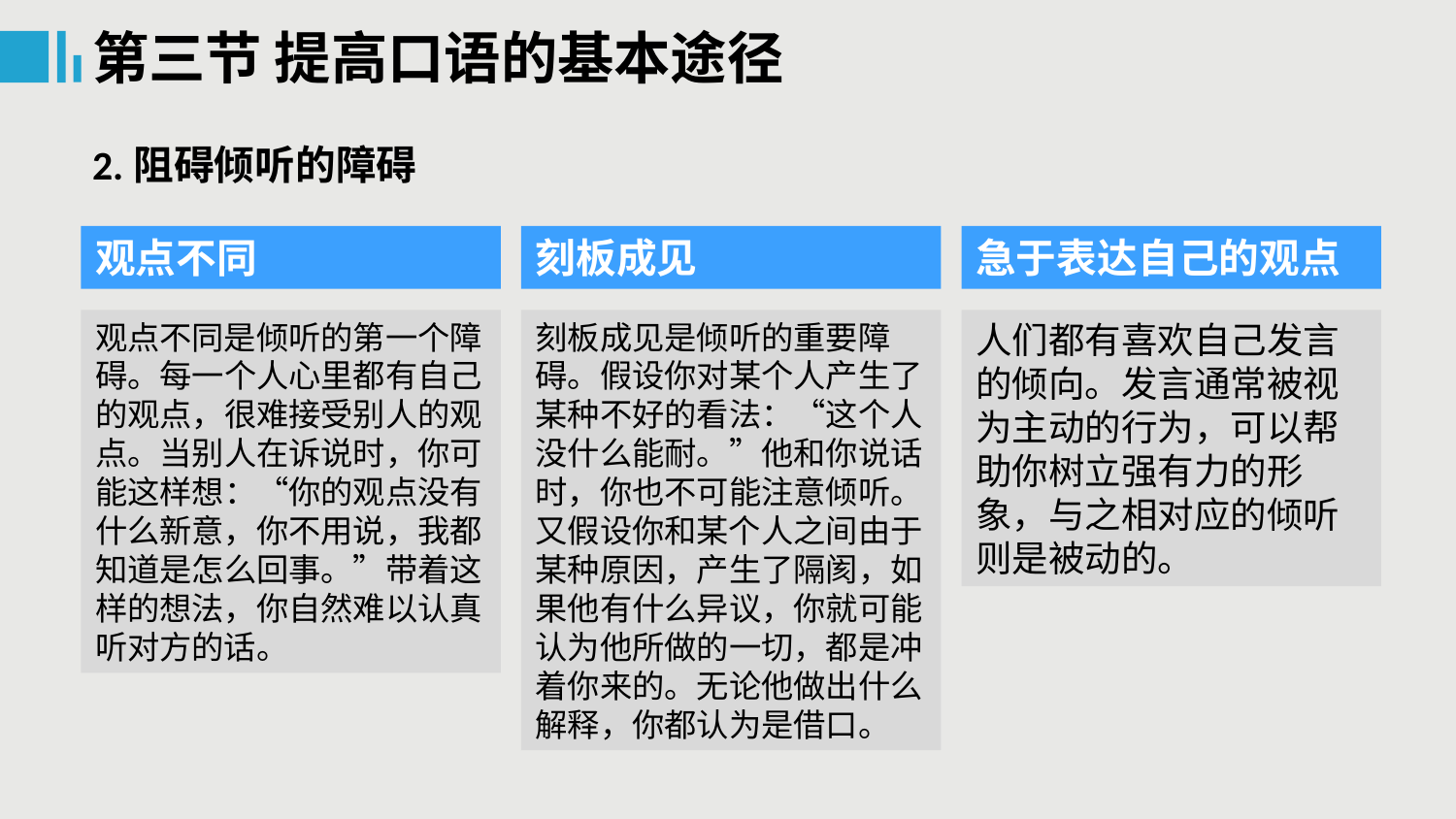

第三节 提高口语的基本途径

2.阻碍倾听的障碍
观点不同
刻板成见
急于表达自己的观点
观点不同是倾听的第一个障碍。每一个人心里都有自己的观点，很难接受别人的观点。当别人在诉说时，你可能这样想：“你的观点没有什么新意，你不用说，我都知道是怎么回事。”带着这样的想法，你自然难以认真听对方的话。
刻板成见是倾听的重要障碍。假设你对某个人产生了某种不好的看法：“这个人没什么能耐。”他和你说话时，你也不可能注意倾听。又假设你和某个人之间由于某种原因，产生了隔阂，如果他有什么异议，你就可能认为他所做的一切，都是冲着你来的。无论他做出什么解释，你都认为是借口。
人们都有喜欢自己发言的倾向。发言通常被视为主动的行为，可以帮助你树立强有力的形象，与之相对应的倾听则是被动的。